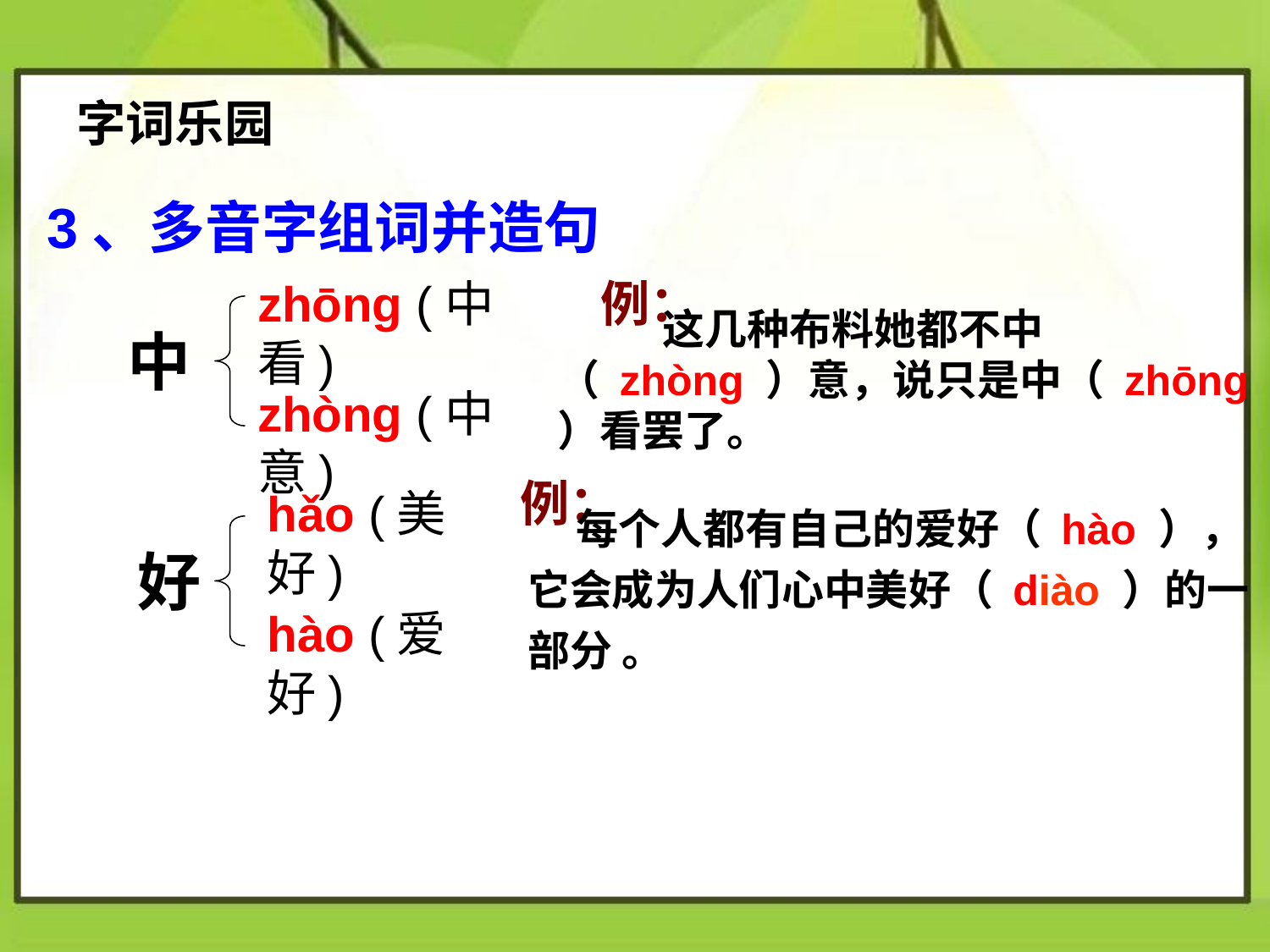

字词乐园
3、多音字组词并造句
zhōng (中看)
例：

            这几种布料她都不中（ zhòng ）意，说只是中（ zhōng ）看罢了。
中
zhòng (中意)
例：
hǎo (美好)
    每个人都有自己的爱好（ hào ），它会成为人们心中美好（ diào ）的一部分 。

好

hào (爱好)